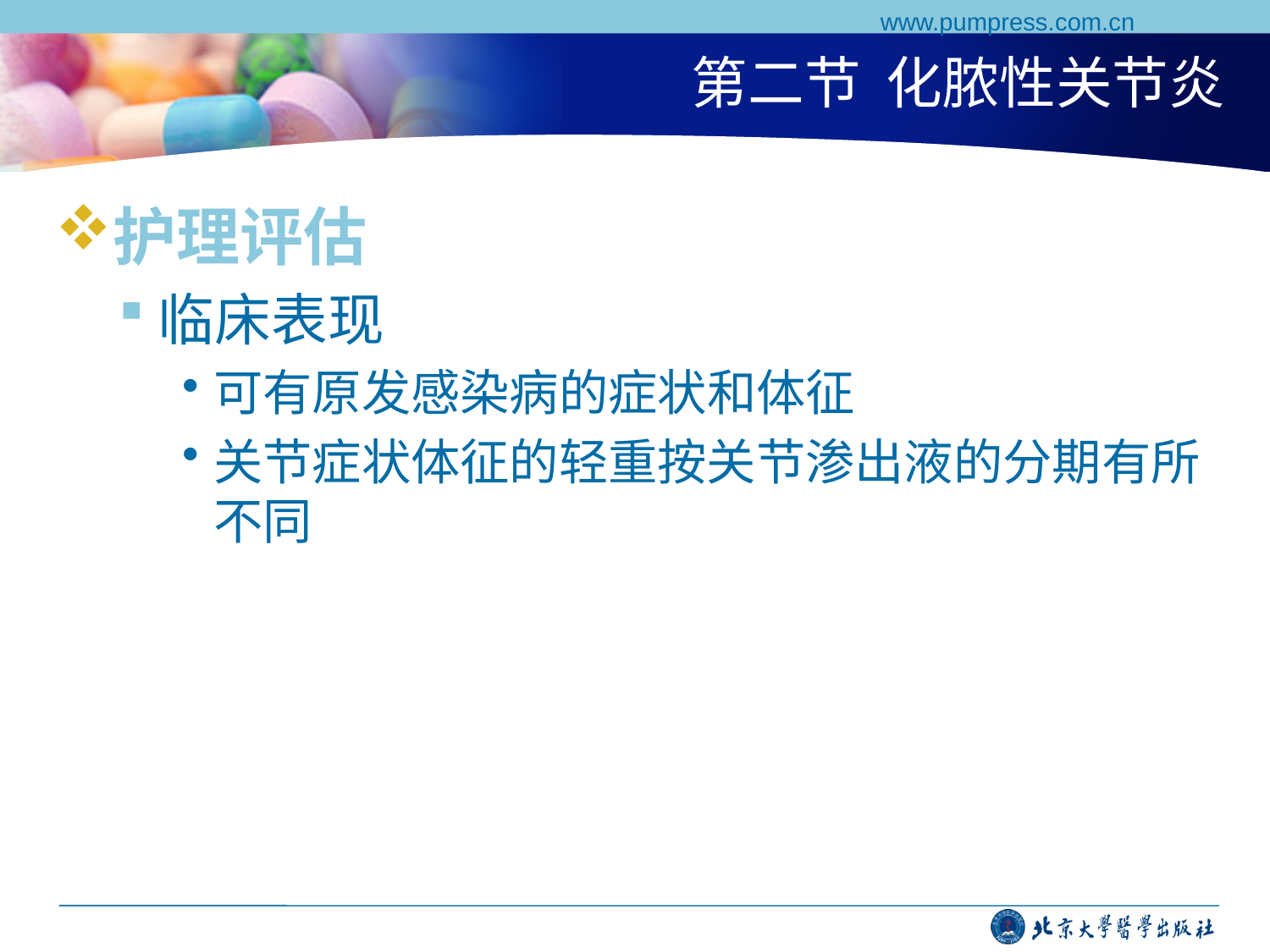

www.pumpress.com.cn
# 第二节  化脓性关节炎
护理评估
临床表现
可有原发感染病的症状和体征
关节症状体征的轻重按关节渗出液的分期有所不同